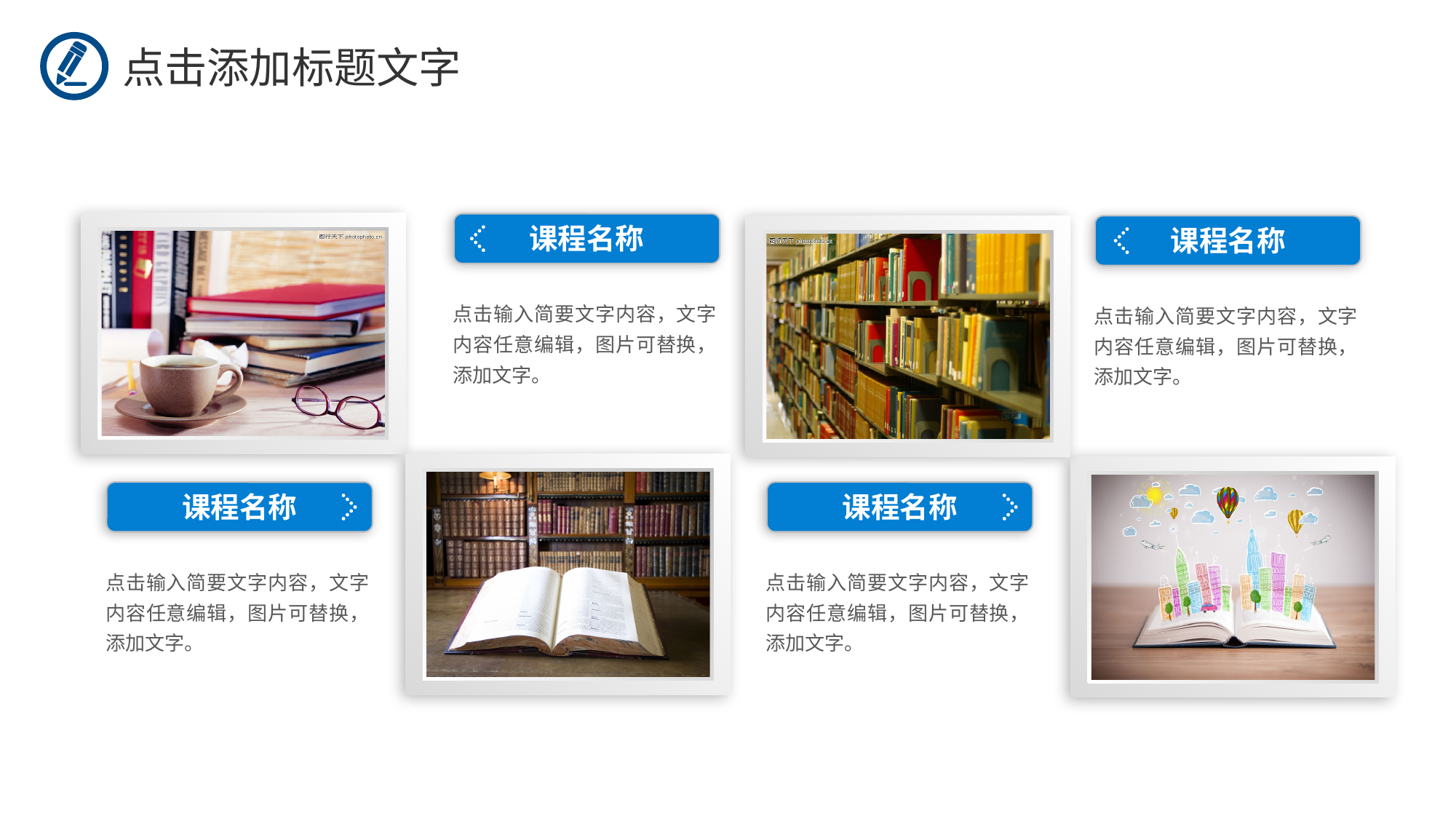

点击添加标题文字

课程名称

课程名称

点击输入简要文字内容，文字内容任意编辑，图片可替换，添加文字。
点击输入简要文字内容，文字内容任意编辑，图片可替换，添加文字。

课程名称

课程名称

点击输入简要文字内容，文字内容任意编辑，图片可替换，添加文字。
点击输入简要文字内容，文字内容任意编辑，图片可替换，添加文字。